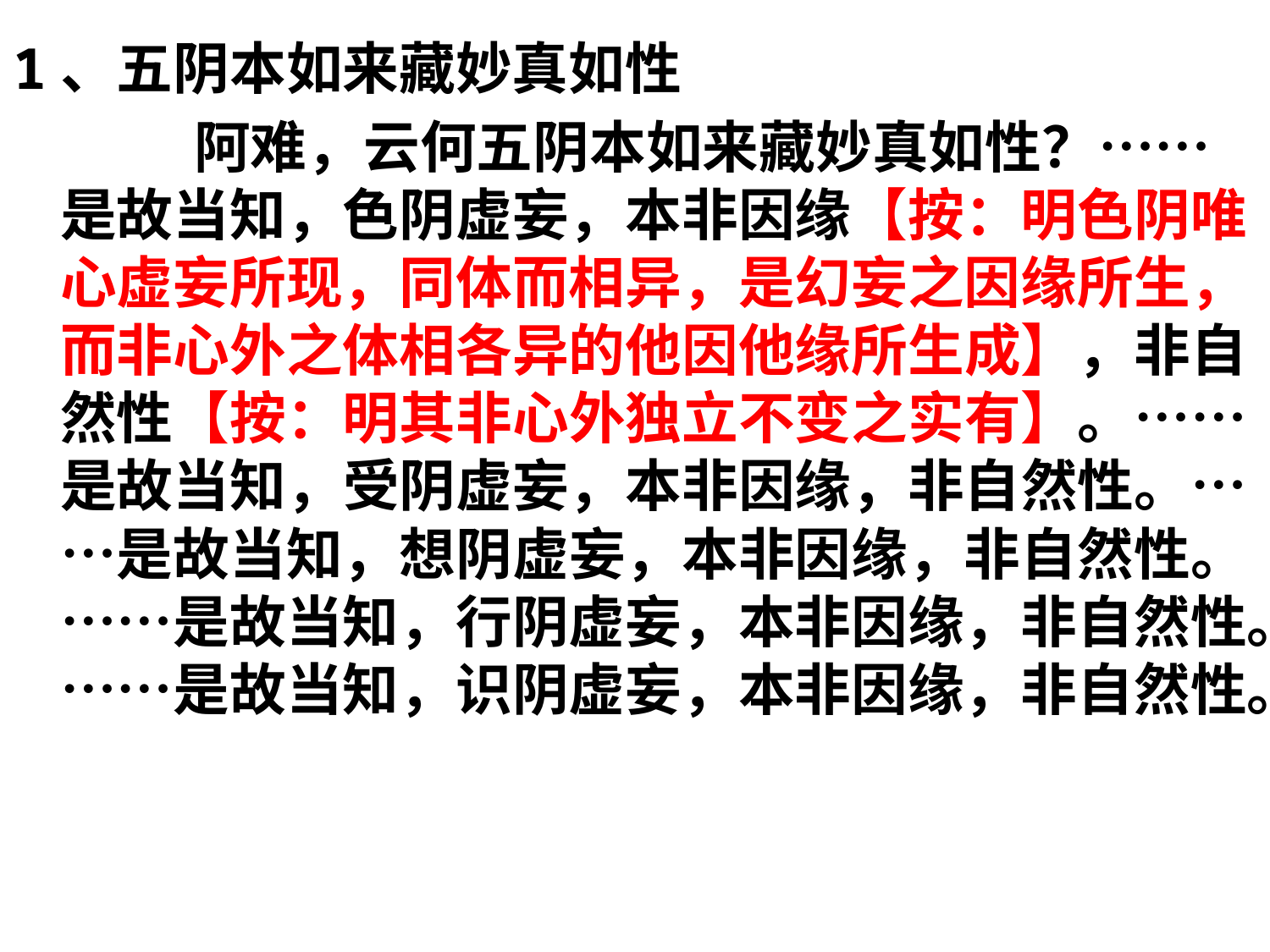

1、五阴本如来藏妙真如性
             阿难，云何五阴本如来藏妙真如性？……是故当知，色阴虚妄，本非因缘【按：明色阴唯心虚妄所现，同体而相异，是幻妄之因缘所生，而非心外之体相各异的他因他缘所生成】，非自然性【按：明其非心外独立不变之实有】。……是故当知，受阴虚妄，本非因缘，非自然性。……是故当知，想阴虚妄，本非因缘，非自然性。……是故当知，行阴虚妄，本非因缘，非自然性。……是故当知，识阴虚妄，本非因缘，非自然性。